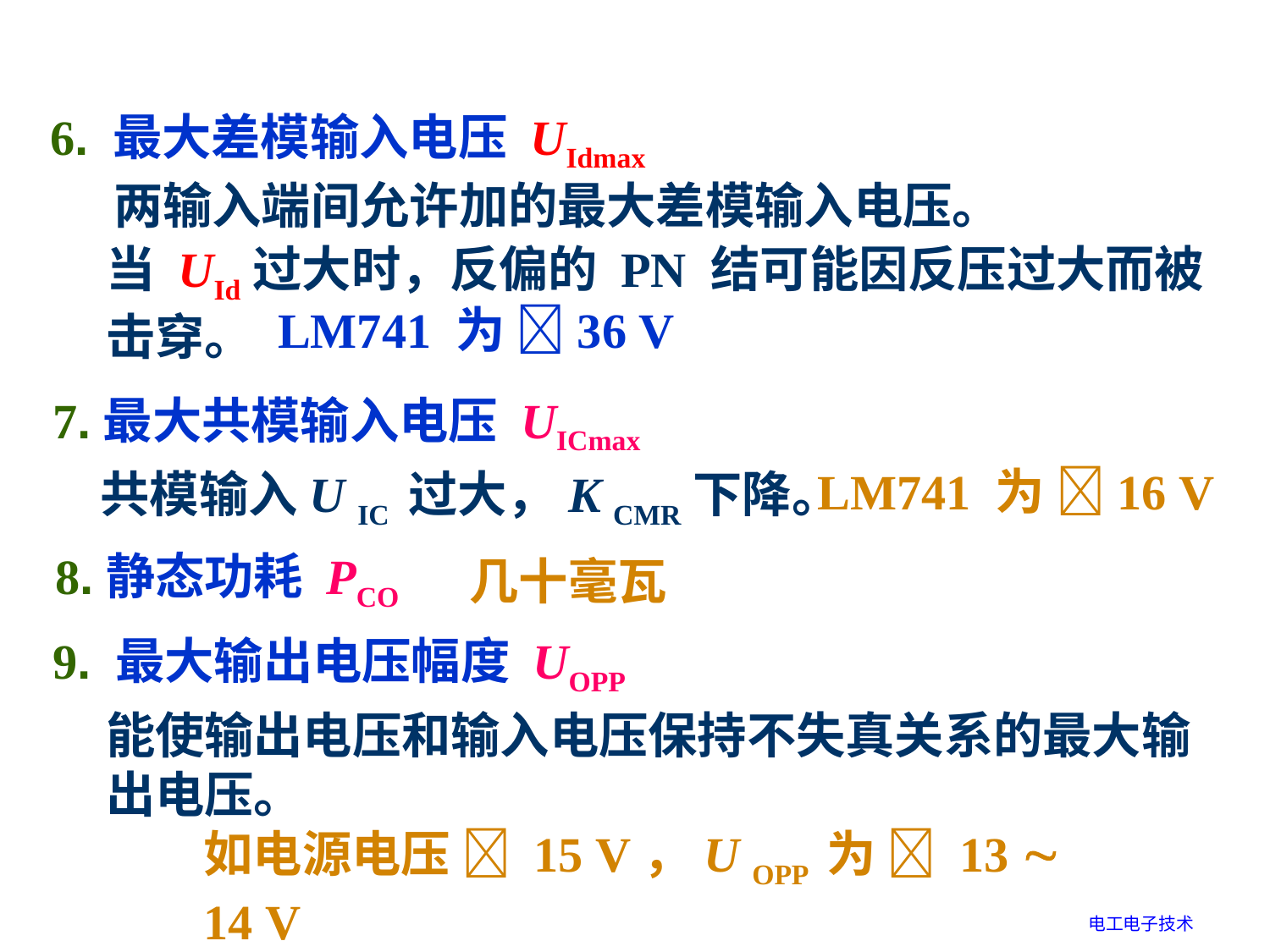

6. 最大差模输入电压 UIdmax
两输入端间允许加的最大差模输入电压。
当 UId过大时，反偏的 PN 结可能因反压过大而被击穿。
LM741 为 ±36 V
7.最大共模输入电压 UICmax
LM741 为 ±16 V
共模输入U IC 过大，K CMR下降。
8.静态功耗 PCO
几十毫瓦
9. 最大输出电压幅度 UOPP
能使输出电压和输入电压保持不失真关系的最大输出电压。
如电源电压 ± 15 V，U OPP 为 ± 13 ∼ 14 V
电工电子技术